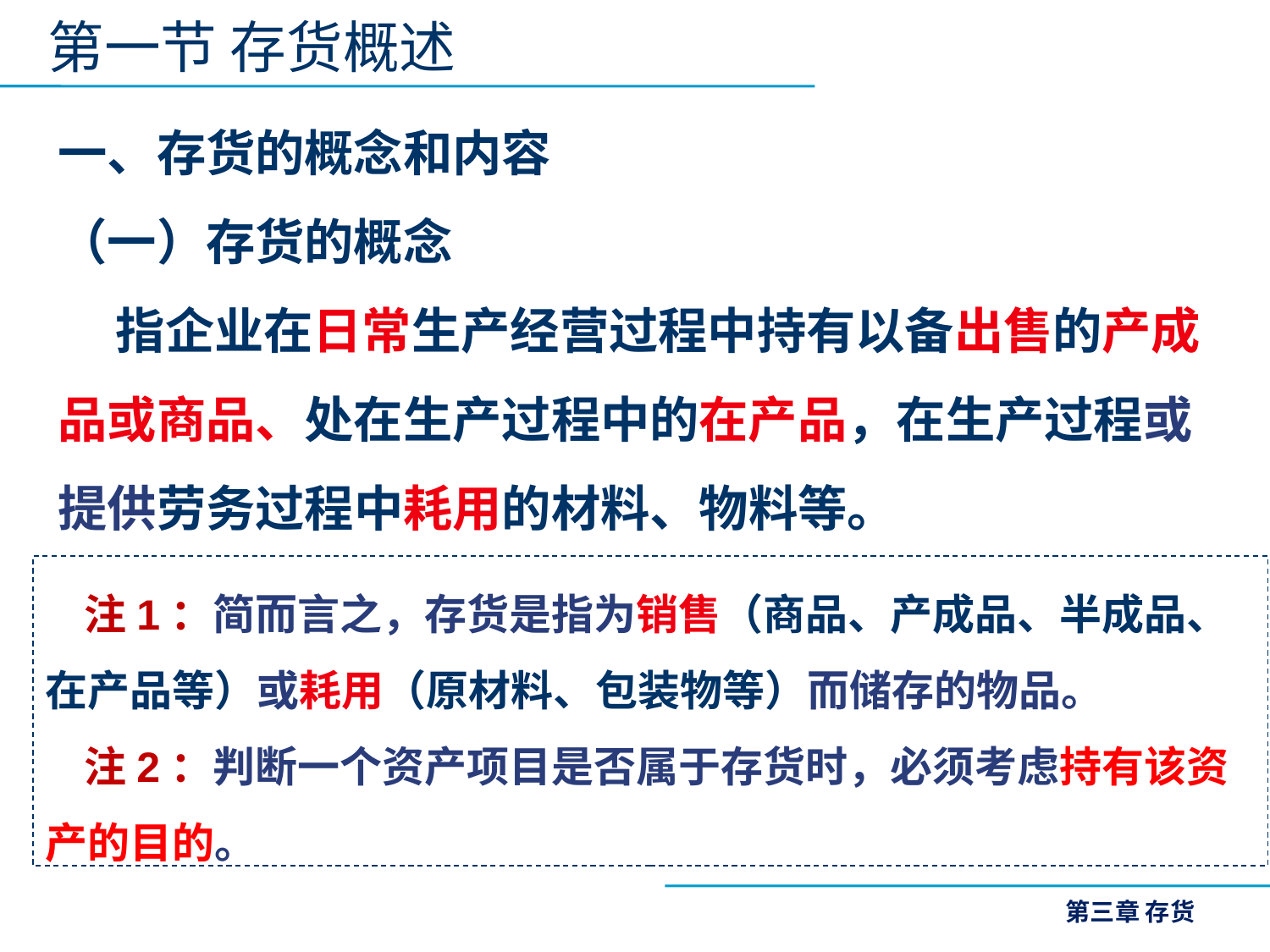

第一节 存货概述
一、存货的概念和内容
（一）存货的概念
     指企业在日常生产经营过程中持有以备出售的产成品或商品、处在生产过程中的在产品，在生产过程或提供劳务过程中耗用的材料、物料等。
   注1：简而言之，存货是指为销售（商品、产成品、半成品、在产品等）或耗用（原材料、包装物等）而储存的物品。
   注2：判断一个资产项目是否属于存货时，必须考虑持有该资产的目的。